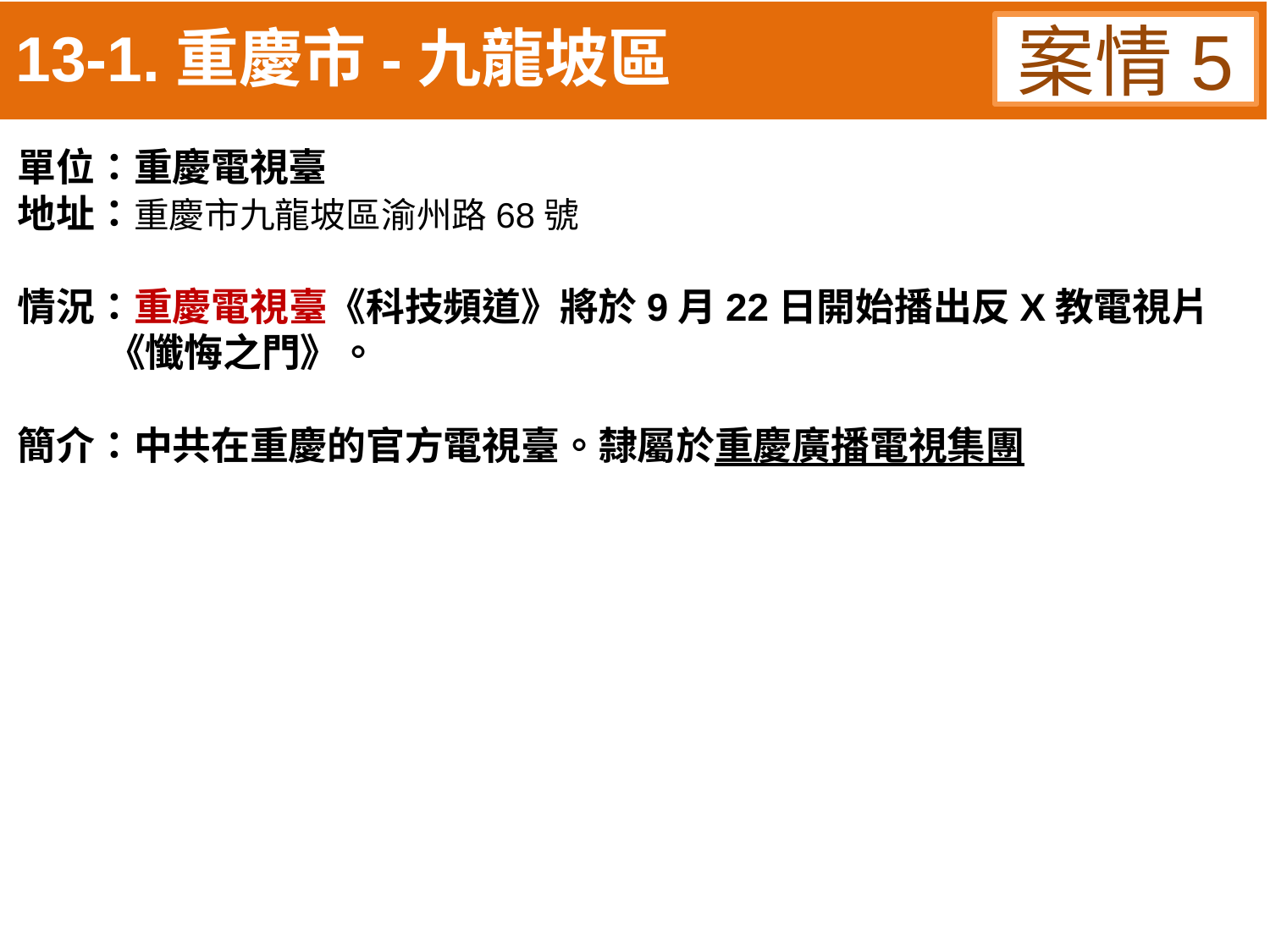

13-1.重慶市-九龍坡區
案情5
單位：重慶電視臺
地址：重慶市九龍坡區渝州路68號

情況：重慶電視臺《科技頻道》將於9月22日開始播出反X教電視片
         《懺悔之門》。

簡介：中共在重慶的官方電視臺。隸屬於重慶廣播電視集團